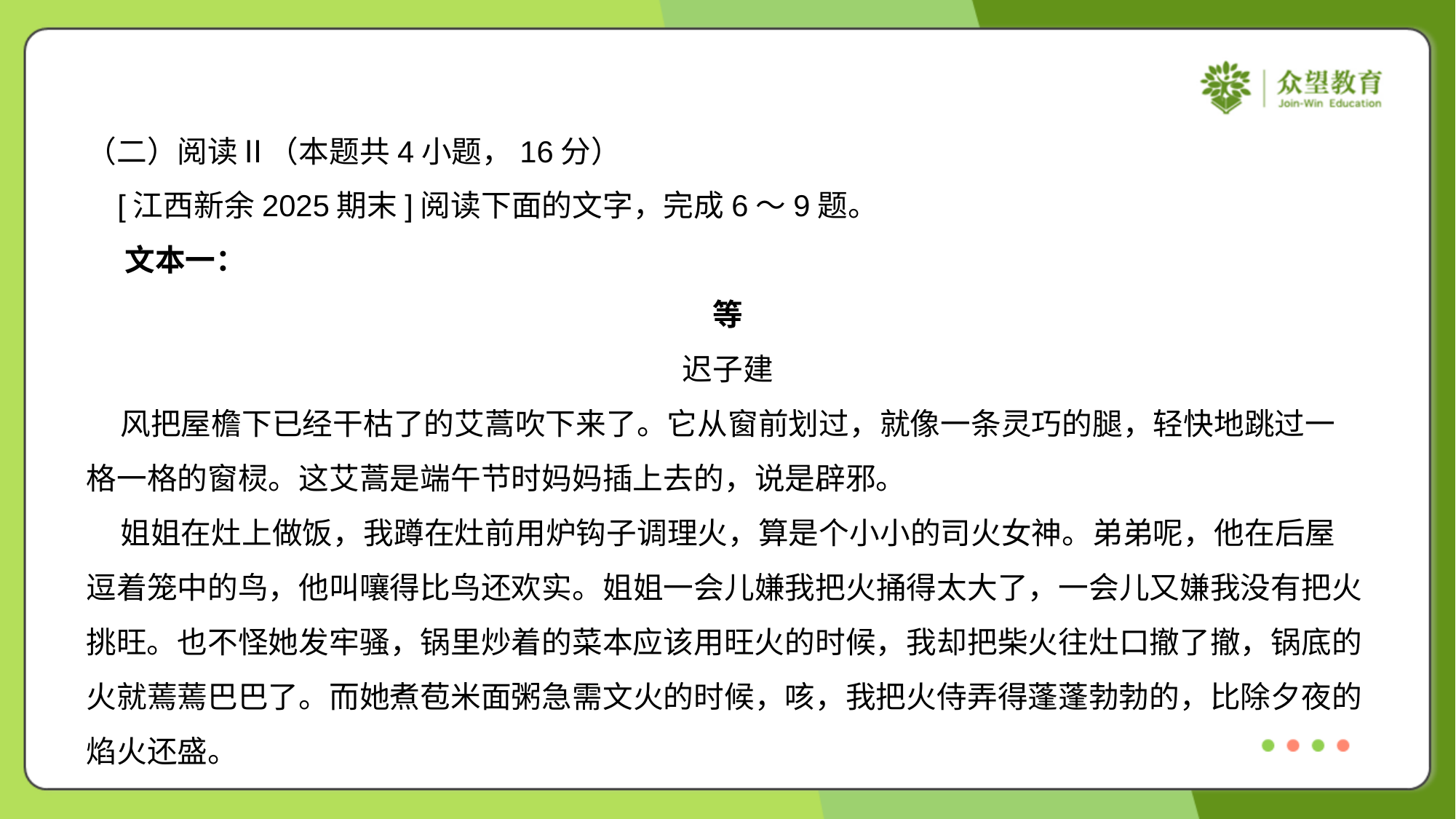

（二）阅读Ⅱ（本题共4小题，16分）
    [江西新余2025期末]阅读下面的文字，完成6～9题。
    文本一：
等
迟子建
    风把屋檐下已经干枯了的艾蒿吹下来了。它从窗前划过，就像一条灵巧的腿，轻快地跳过一
格一格的窗棂。这艾蒿是端午节时妈妈插上去的，说是辟邪。
    姐姐在灶上做饭，我蹲在灶前用炉钩子调理火，算是个小小的司火女神。弟弟呢，他在后屋
逗着笼中的鸟，他叫嚷得比鸟还欢实。姐姐一会儿嫌我把火捅得太大了，一会儿又嫌我没有把火
挑旺。也不怪她发牢骚，锅里炒着的菜本应该用旺火的时候，我却把柴火往灶口撤了撤，锅底的
火就蔫蔫巴巴了。而她煮苞米面粥急需文火的时候，咳，我把火侍弄得蓬蓬勃勃的，比除夕夜的
焰火还盛。